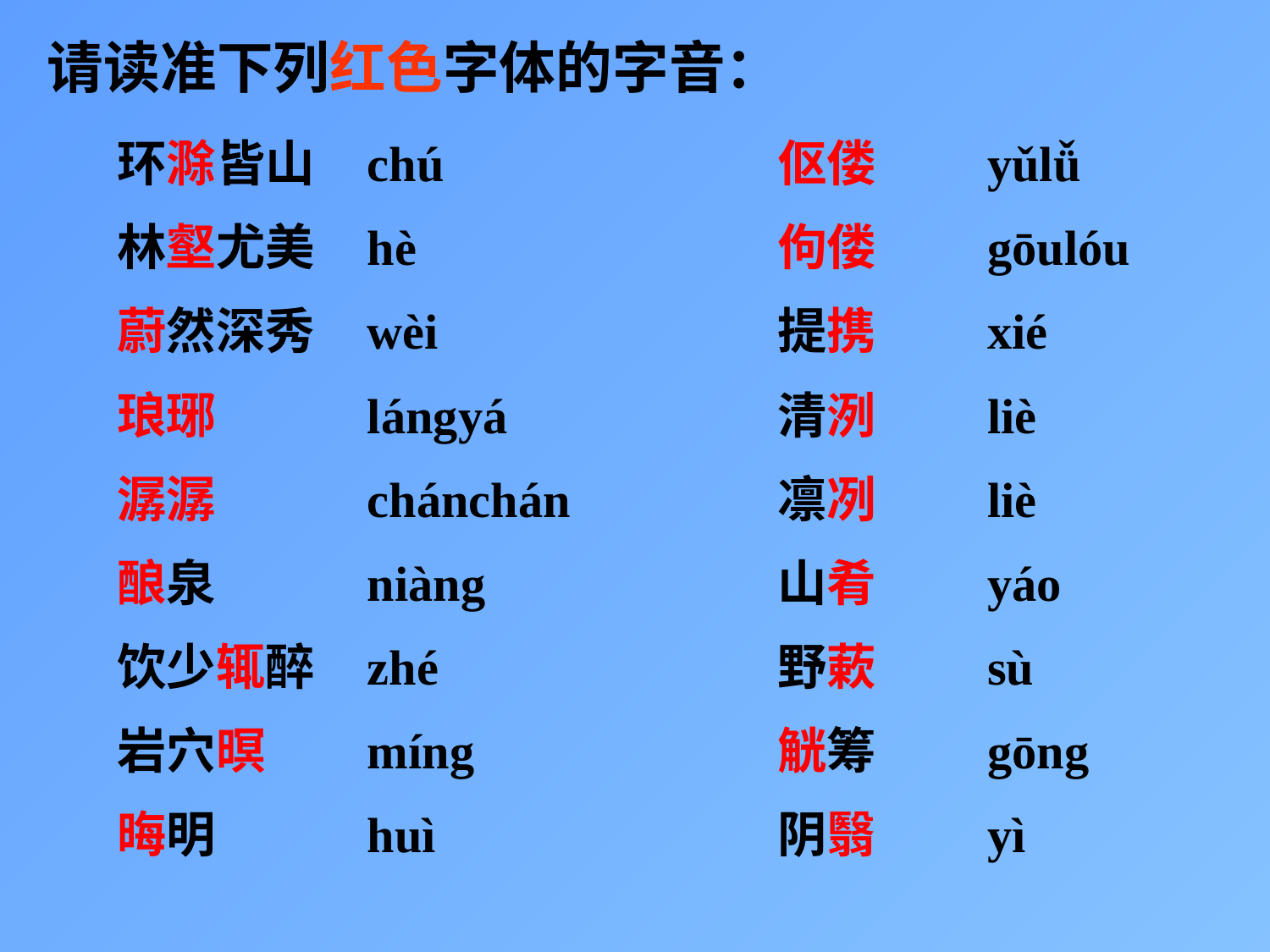

请读准下列红色字体的字音：
环滁皆山
林壑尤美
蔚然深秀
琅琊
潺潺
酿泉
饮少辄醉
岩穴暝
晦明
chú
hè
wèi
lángyá
chánchán
niàng
zhé
míng
huì
伛偻
佝偻
提携
清洌
凛冽
山肴
野蔌
觥筹
阴翳
yǔlǚ
gōulóu
xié
liè
liè
yáo
sù
gōng
yì